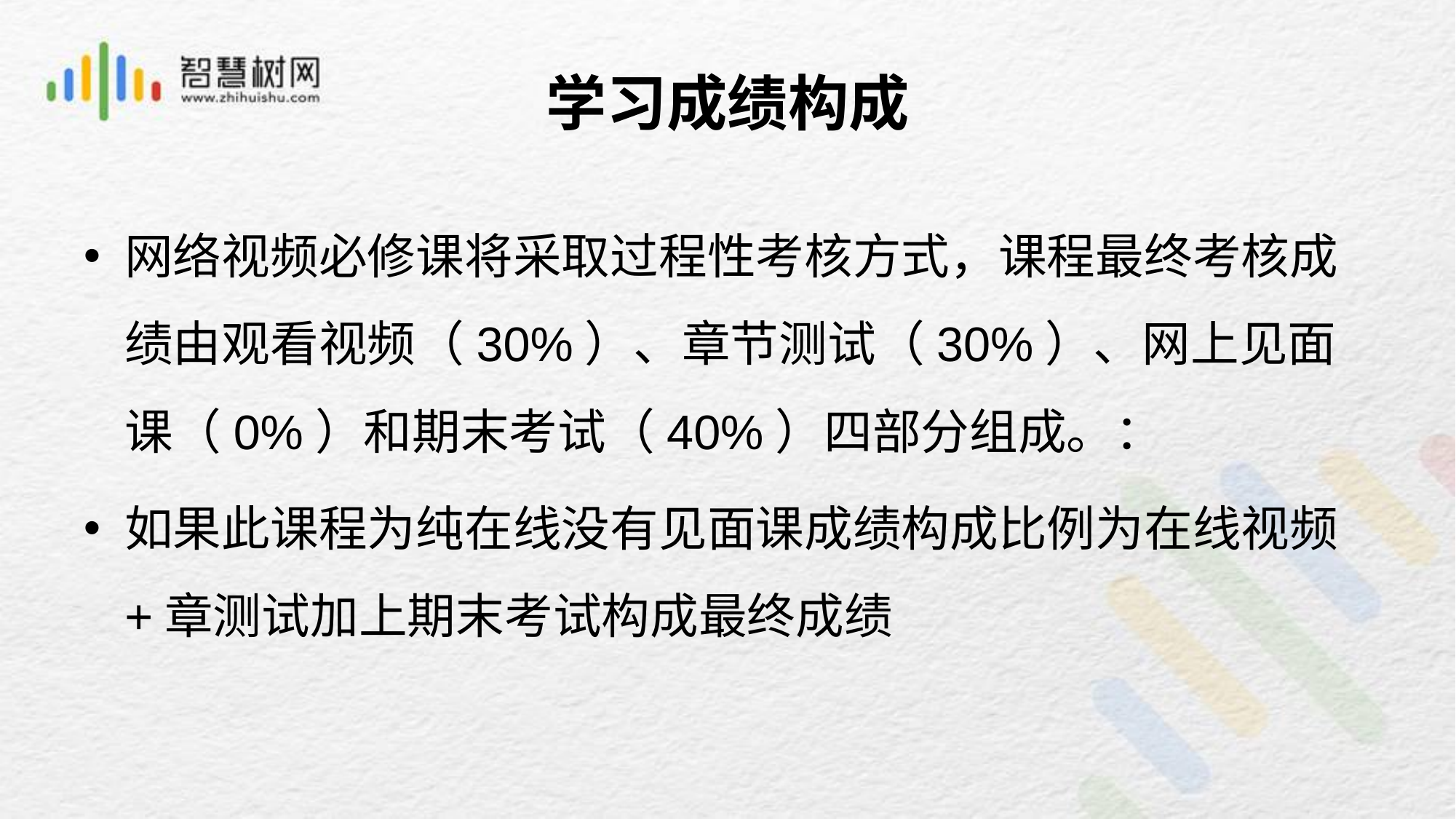

# 学习成绩构成
网络视频必修课将采取过程性考核方式，课程最终考核成绩由观看视频（30%）、章节测试（30%）、网上见面课（0%）和期末考试（40%）四部分组成。：
如果此课程为纯在线没有见面课成绩构成比例为在线视频+章测试加上期末考试构成最终成绩